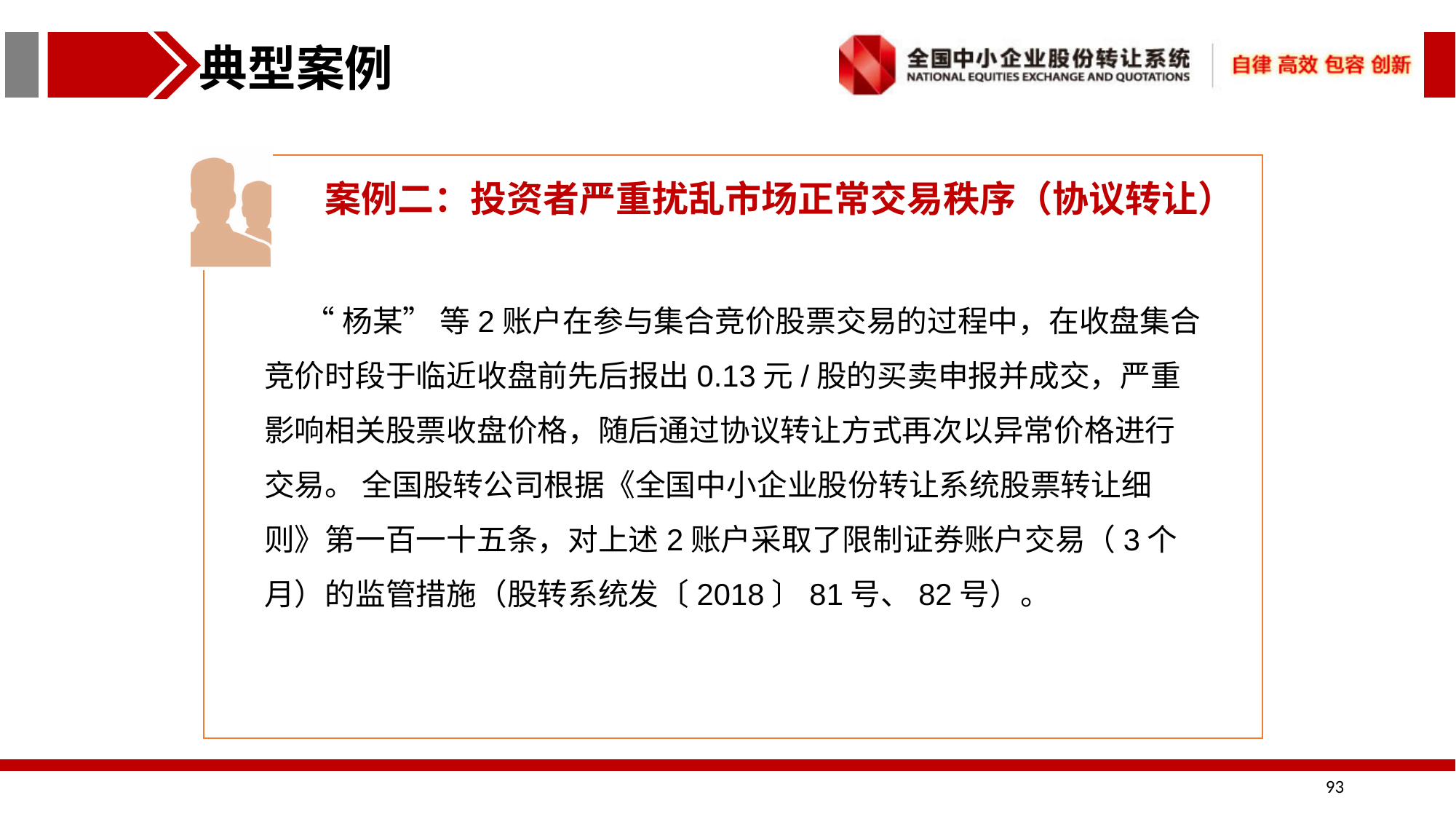

典型案例

     案例二：投资者严重扰乱市场正常交易秩序（协议转让）
      “杨某” 等2账户在参与集合竞价股票交易的过程中，在收盘集合竞价时段于临近收盘前先后报出0.13元/股的买卖申报并成交，严重影响相关股票收盘价格，随后通过协议转让方式再次以异常价格进行交易。 全国股转公司根据《全国中小企业股份转让系统股票转让细则》第一百一十五条，对上述2账户采取了限制证券账户交易（3个月）的监管措施（股转系统发〔2018〕81号、82号）。

93